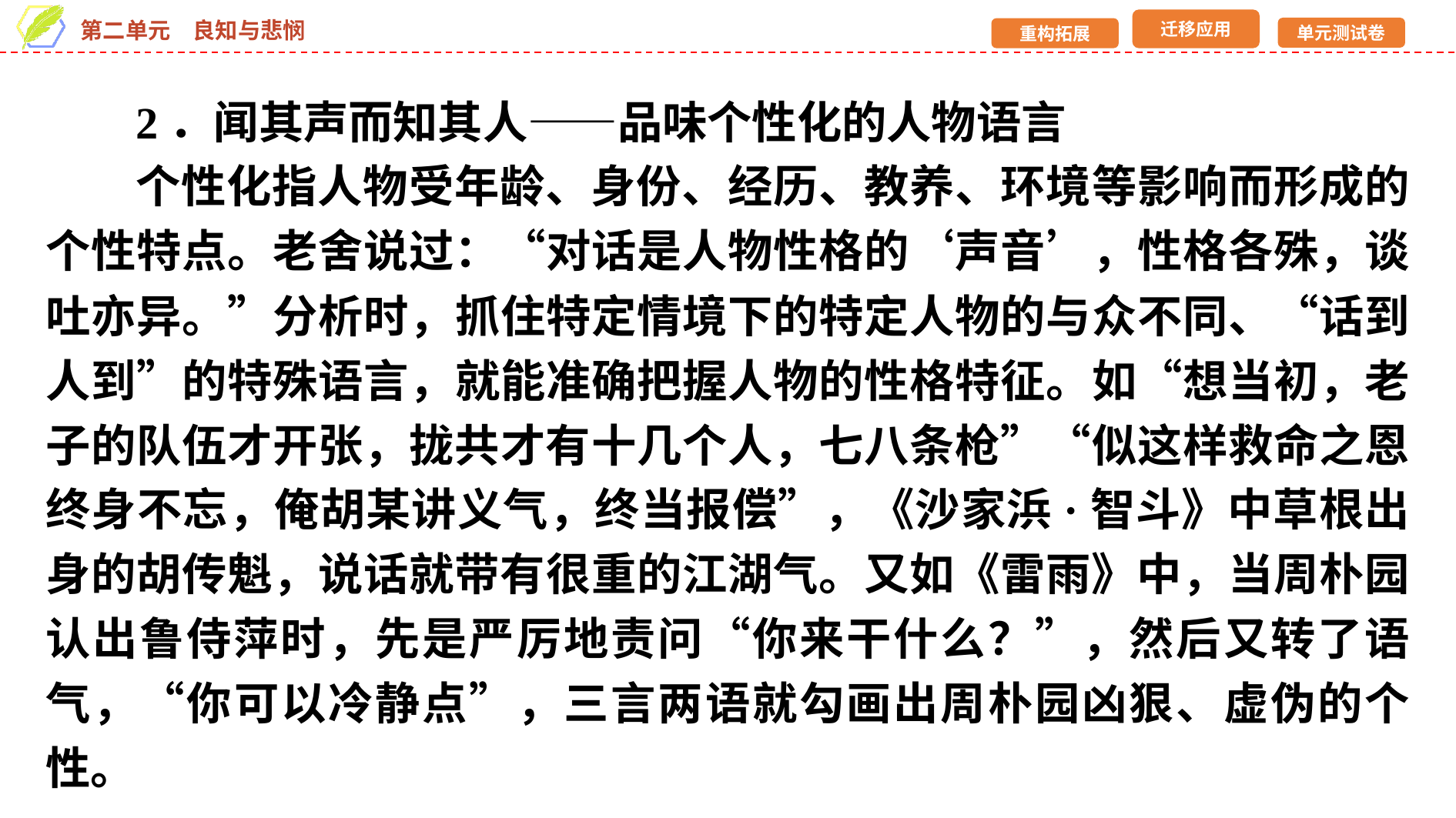

2．闻其声而知其人——品味个性化的人物语言
个性化指人物受年龄、身份、经历、教养、环境等影响而形成的个性特点。老舍说过：“对话是人物性格的‘声音’，性格各殊，谈吐亦异。”分析时，抓住特定情境下的特定人物的与众不同、“话到人到”的特殊语言，就能准确把握人物的性格特征。如“想当初，老子的队伍才开张，拢共才有十几个人，七八条枪”“似这样救命之恩终身不忘，俺胡某讲义气，终当报偿”，《沙家浜·智斗》中草根出身的胡传魁，说话就带有很重的江湖气。又如《雷雨》中，当周朴园认出鲁侍萍时，先是严厉地责问“你来干什么？”，然后又转了语气，“你可以冷静点”，三言两语就勾画出周朴园凶狠、虚伪的个性。